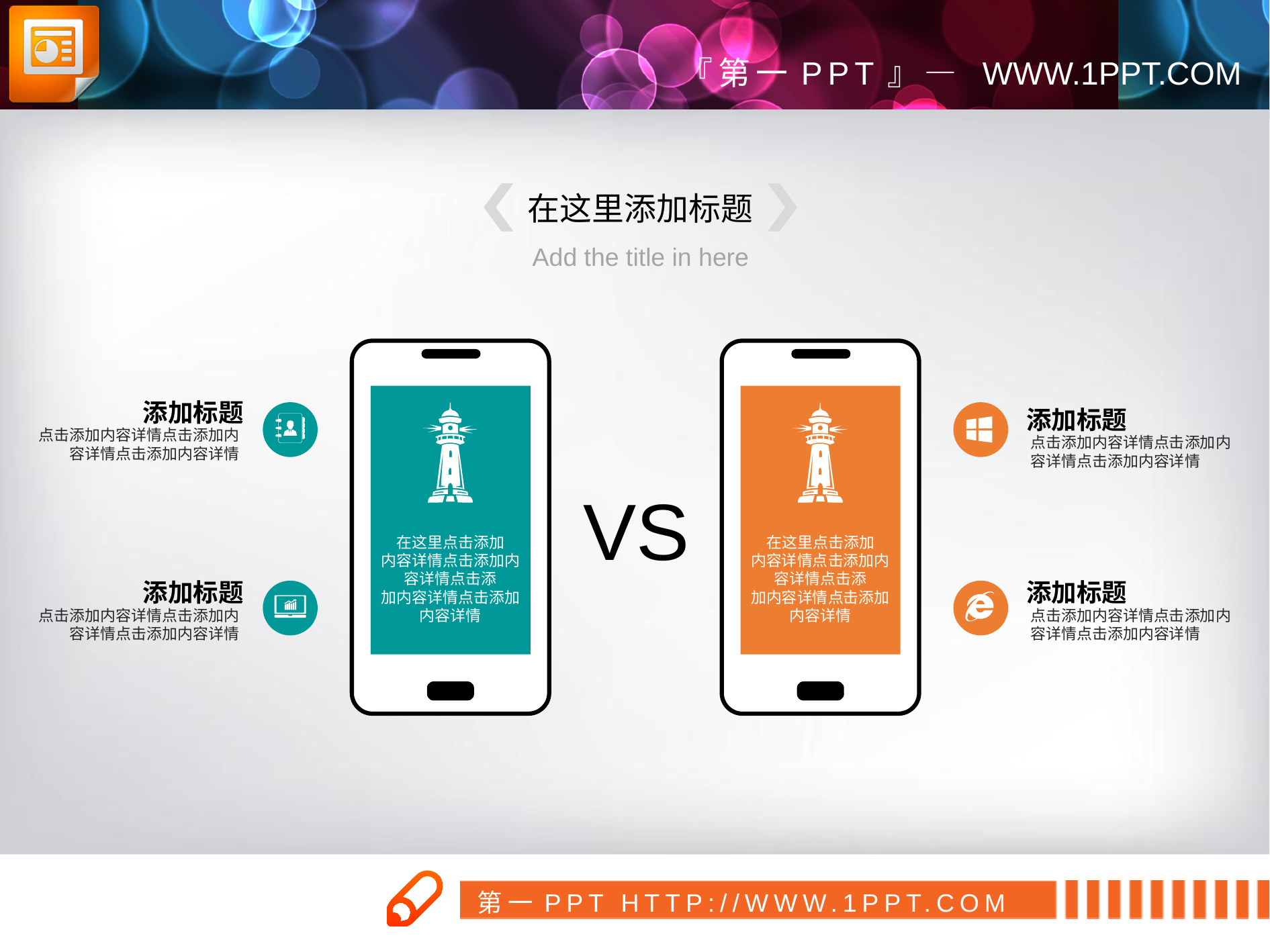

在这里添加标题
Add the title in here

在这里点击添加
内容详情点击添加内容详情点击添
加内容详情点击添加内容详情

在这里点击添加
内容详情点击添加内容详情点击添
加内容详情点击添加内容详情

添加标题
添加标题

点击添加内容详情点击添加内容详情点击添加内容详情
点击添加内容详情点击添加内容详情点击添加内容详情
VS
添加标题
添加标题

点击添加内容详情点击添加内容详情点击添加内容详情
点击添加内容详情点击添加内容详情点击添加内容详情